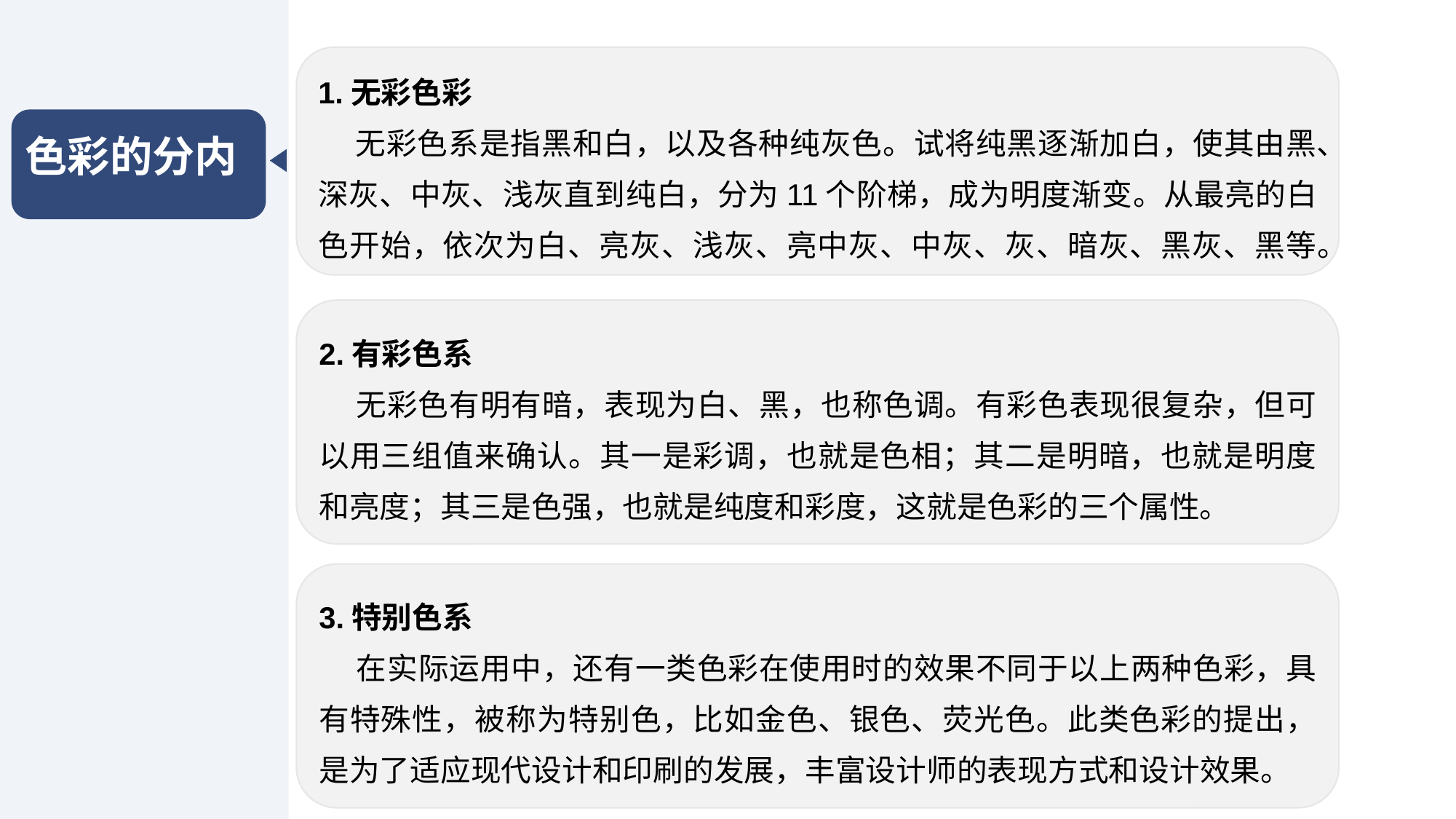

1.无彩色彩
    无彩色系是指黑和白，以及各种纯灰色。试将纯黑逐渐加白，使其由黑、深灰、中灰、浅灰直到纯白，分为11个阶梯，成为明度渐变。从最亮的白色开始，依次为白、亮灰、浅灰、亮中灰、中灰、灰、暗灰、黑灰、黑等。

色彩的分内

2.有彩色系
    无彩色有明有暗，表现为白、黑，也称色调。有彩色表现很复杂，但可以用三组值来确认。其一是彩调，也就是色相；其二是明暗，也就是明度和亮度；其三是色强，也就是纯度和彩度，这就是色彩的三个属性。
3.特别色系
    在实际运用中，还有一类色彩在使用时的效果不同于以上两种色彩，具有特殊性，被称为特别色，比如金色、银色、荧光色。此类色彩的提出，是为了适应现代设计和印刷的发展，丰富设计师的表现方式和设计效果。